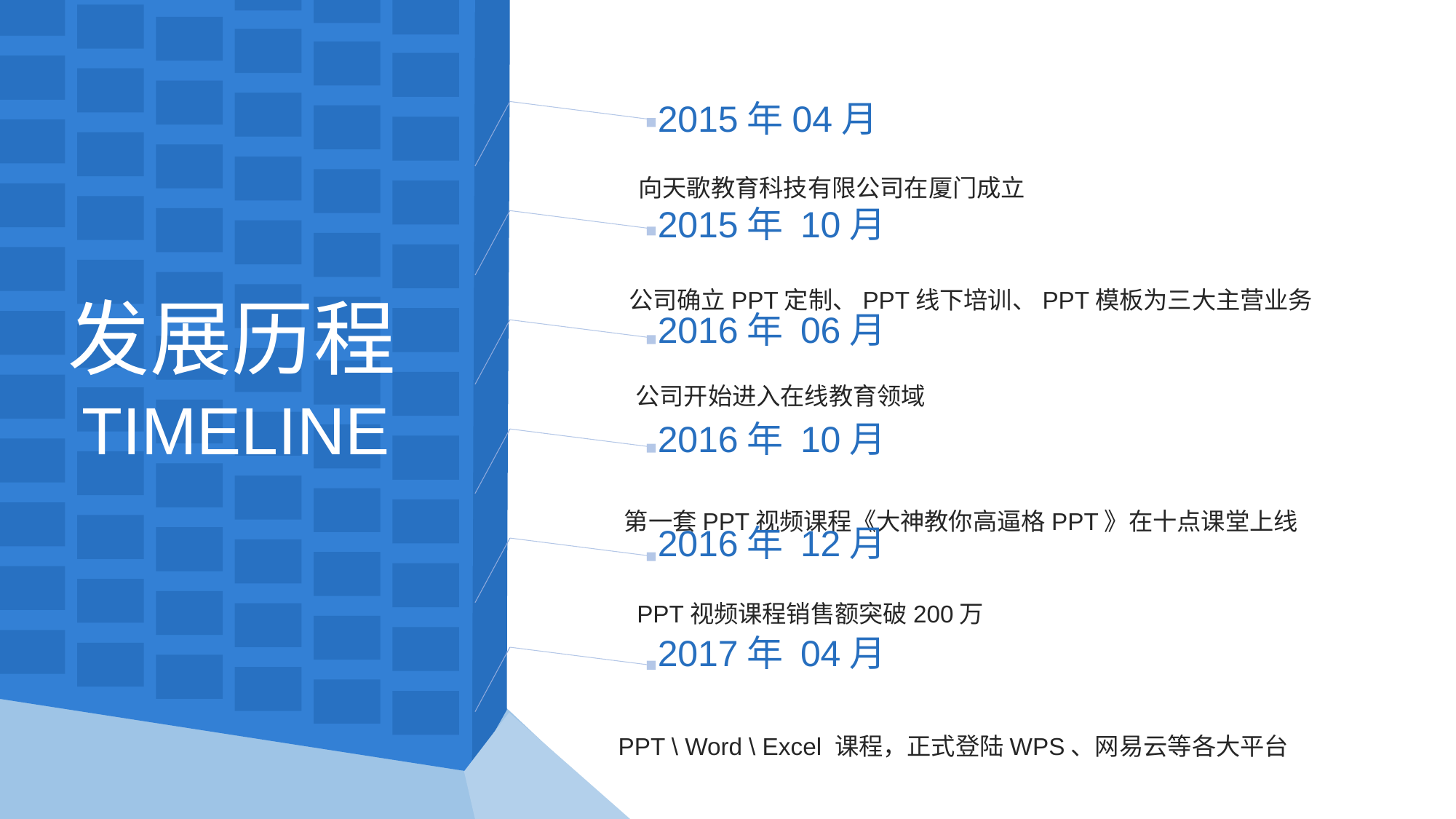

2015年04月

向天歌教育科技有限公司在厦门成立

2015年 10月

发展历程
公司确立PPT定制、PPT线下培训、PPT模板为三大主营业务
2016年 06月

TIMELINE
公司开始进入在线教育领域

2016年 10月

第一套PPT视频课程《大神教你高逼格PPT》在十点课堂上线

2016年 12月

PPT视频课程销售额突破200万
2017年 04月

PPT \ Word \ Excel 课程，正式登陆WPS、网易云等各大平台